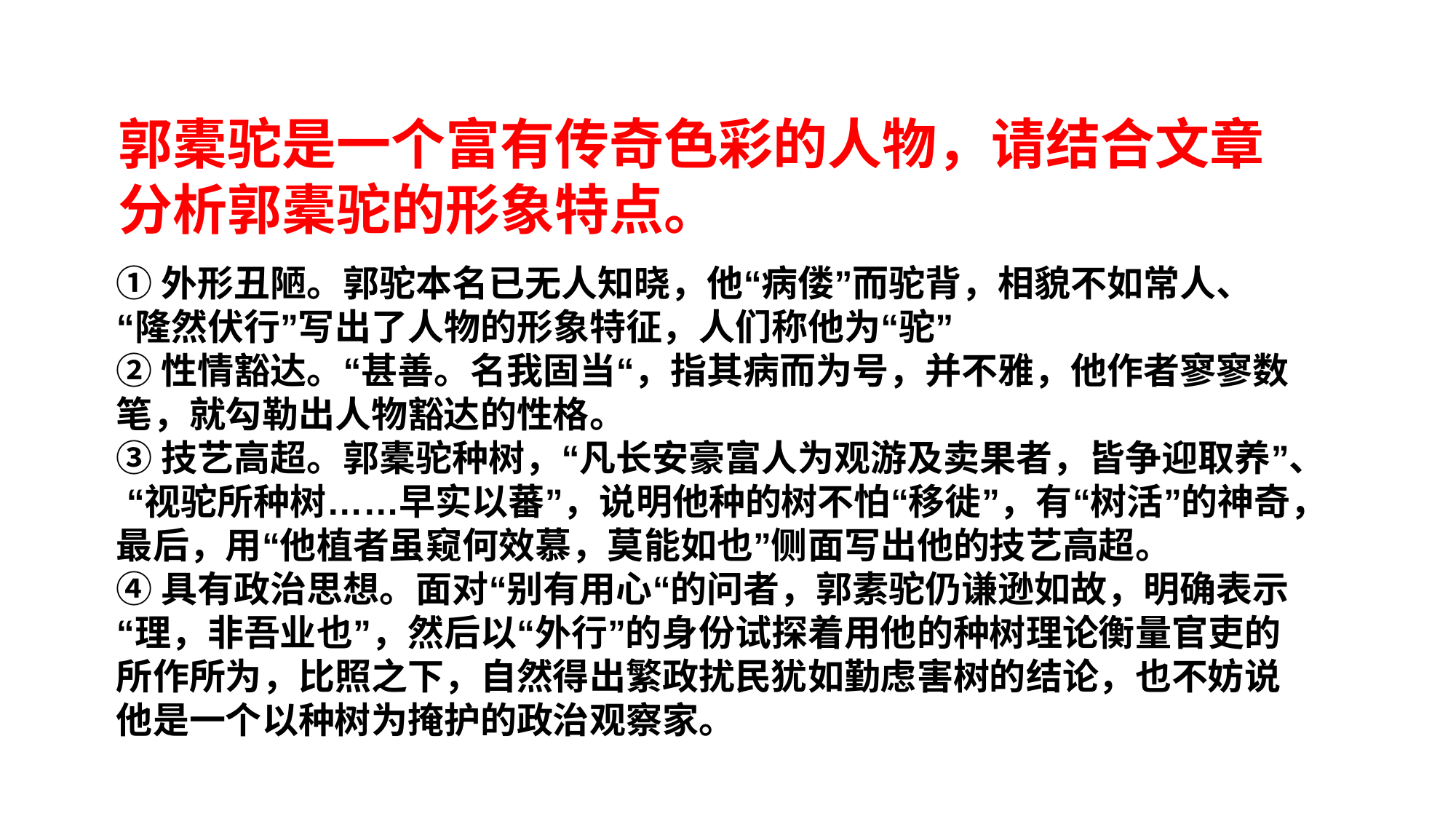

郭橐驼是一个富有传奇色彩的人物，请结合文章分析郭橐驼的形象特点。

①外形丑陋。郭驼本名已无人知晓，他“病偻”而驼背，相貌不如常人、“隆然伏行”写出了人物的形象特征，人们称他为“驼”
②性情豁达。“甚善。名我固当“，指其病而为号，并不雅，他作者寥寥数笔，就勾勒出人物豁达的性格。
③技艺高超。郭橐驼种树，“凡长安豪富人为观游及卖果者，皆争迎取养”、 “视驼所种树……早实以蕃”，说明他种的树不怕“移徙”，有“树活”的神奇，最后，用“他植者虽窥何效慕，莫能如也”侧面写出他的技艺高超。
④具有政治思想。面对“别有用心“的问者，郭素驼仍谦逊如故，明确表示“理，非吾业也”，然后以“外行”的身份试探着用他的种树理论衡量官吏的所作所为，比照之下，自然得出繁政扰民犹如勤虑害树的结论，也不妨说他是一个以种树为掩护的政治观察家。